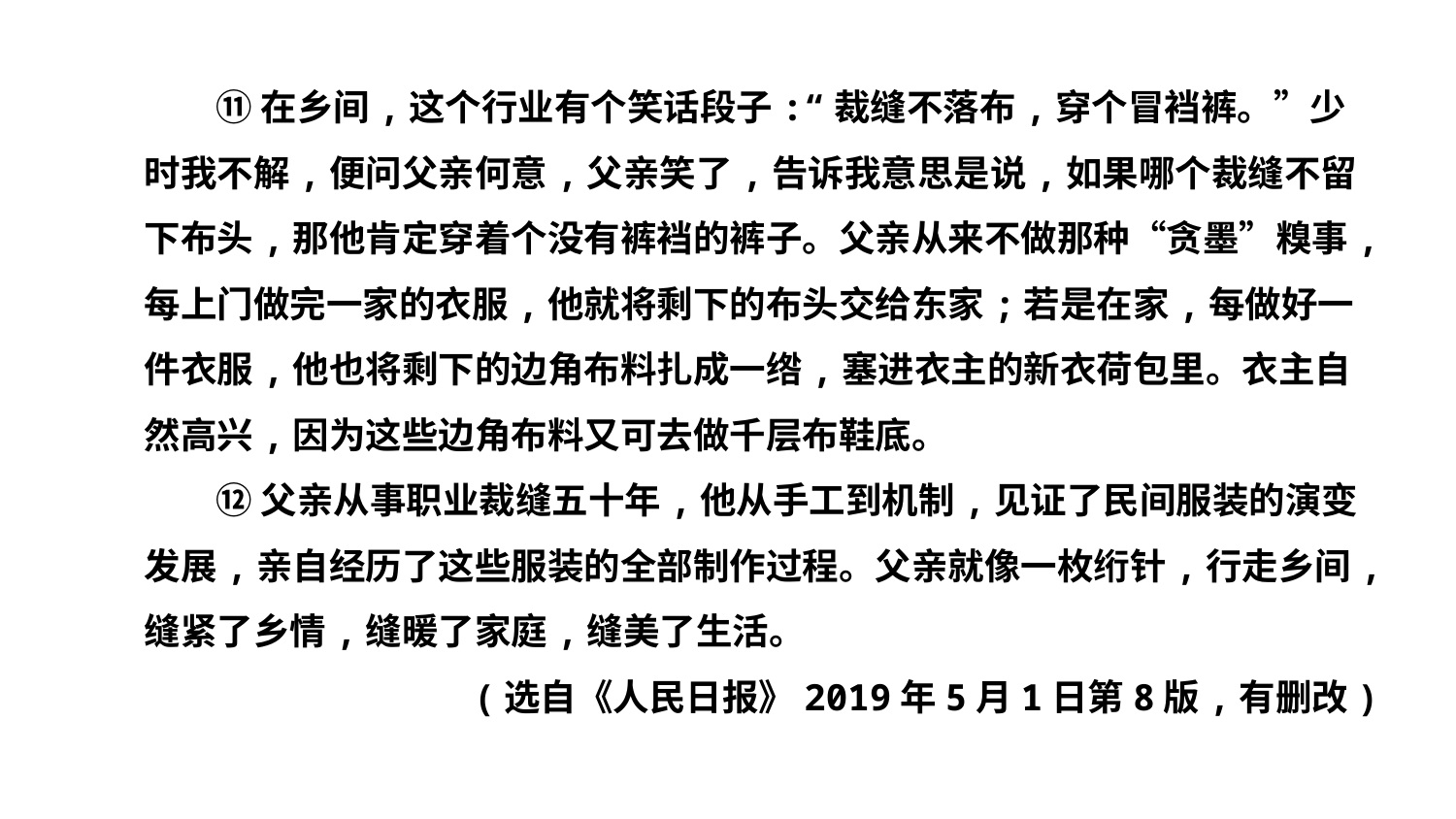

⑪在乡间,这个行业有个笑话段子:“裁缝不落布,穿个冒裆裤。”少时我不解,便问父亲何意,父亲笑了,告诉我意思是说,如果哪个裁缝不留下布头,那他肯定穿着个没有裤裆的裤子。父亲从来不做那种“贪墨”糗事,每上门做完一家的衣服,他就将剩下的布头交给东家;若是在家,每做好一件衣服,他也将剩下的边角布料扎成一绺,塞进衣主的新衣荷包里。衣主自然高兴,因为这些边角布料又可去做千层布鞋底。
⑫父亲从事职业裁缝五十年,他从手工到机制,见证了民间服装的演变发展,亲自经历了这些服装的全部制作过程。父亲就像一枚绗针,行走乡间,缝紧了乡情,缝暖了家庭,缝美了生活。
(选自《人民日报》2019年5月1日第8版,有删改)